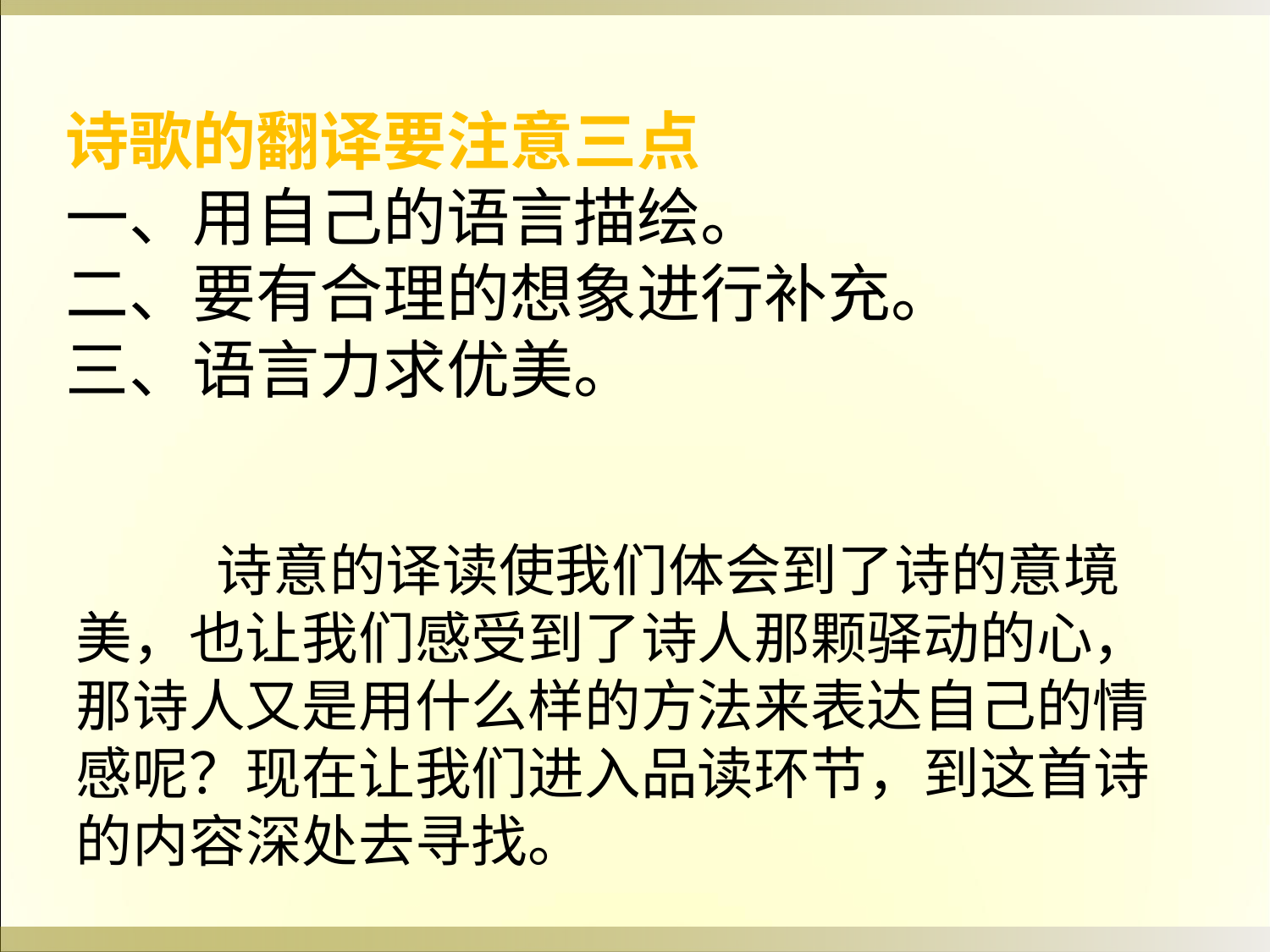

诗歌的翻译要注意三点
一、用自己的语言描绘。
二、要有合理的想象进行补充。
三、语言力求优美。
          诗意的译读使我们体会到了诗的意境美，也让我们感受到了诗人那颗驿动的心，那诗人又是用什么样的方法来表达自己的情感呢？现在让我们进入品读环节，到这首诗的内容深处去寻找。